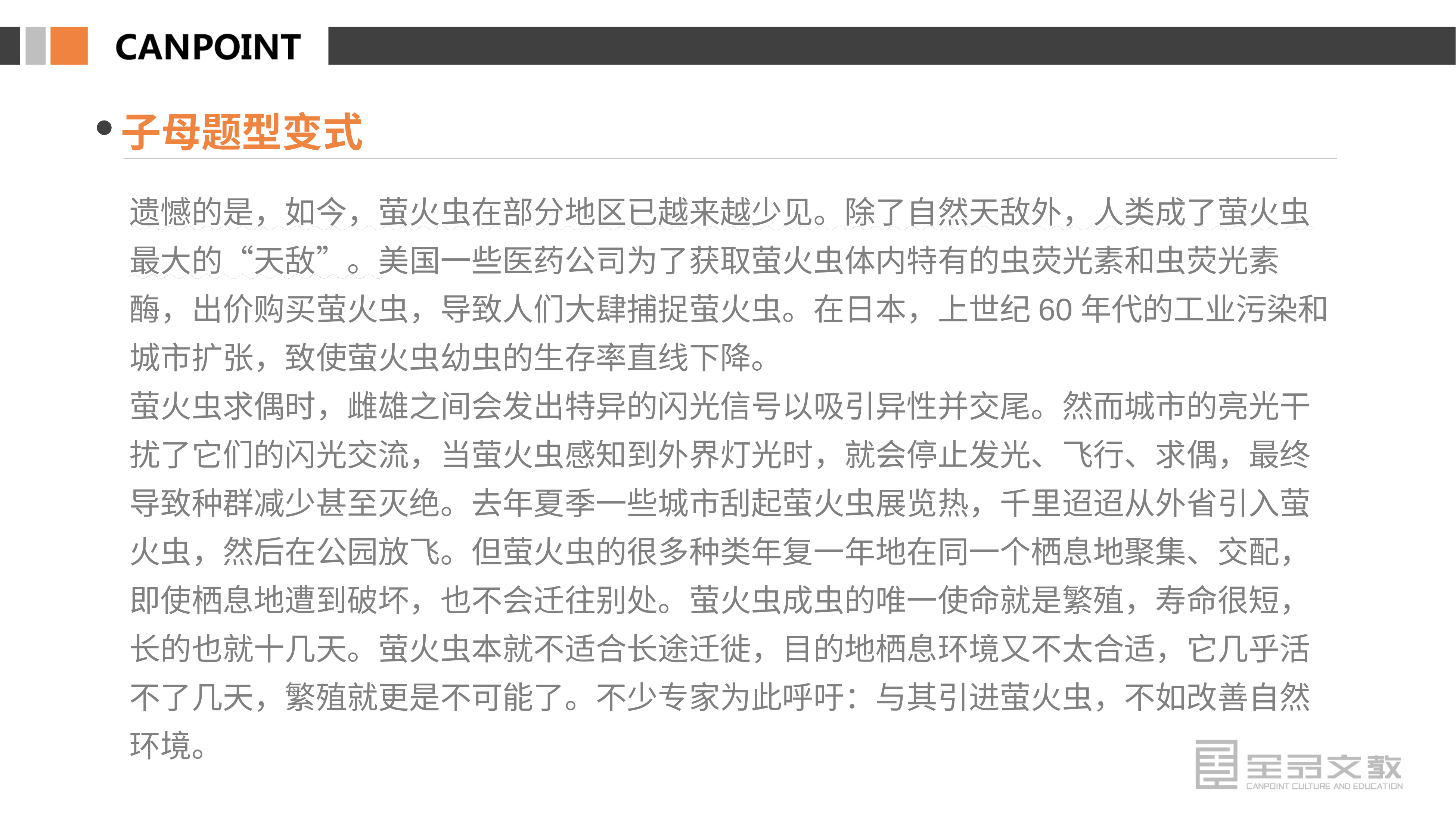

子母题型变式

遗憾的是，如今，萤火虫在部分地区已越来越少见。除了自然天敌外，人类成了萤火虫最大的“天敌”。美国一些医药公司为了获取萤火虫体内特有的虫荧光素和虫荧光素酶，出价购买萤火虫，导致人们大肆捕捉萤火虫。在日本，上世纪60年代的工业污染和城市扩张，致使萤火虫幼虫的生存率直线下降。
萤火虫求偶时，雌雄之间会发出特异的闪光信号以吸引异性并交尾。然而城市的亮光干扰了它们的闪光交流，当萤火虫感知到外界灯光时，就会停止发光、飞行、求偶，最终导致种群减少甚至灭绝。去年夏季一些城市刮起萤火虫展览热，千里迢迢从外省引入萤火虫，然后在公园放飞。但萤火虫的很多种类年复一年地在同一个栖息地聚集、交配，即使栖息地遭到破坏，也不会迁往别处。萤火虫成虫的唯一使命就是繁殖，寿命很短，长的也就十几天。萤火虫本就不适合长途迁徙，目的地栖息环境又不太合适，它几乎活不了几天，繁殖就更是不可能了。不少专家为此呼吁：与其引进萤火虫，不如改善自然环境。